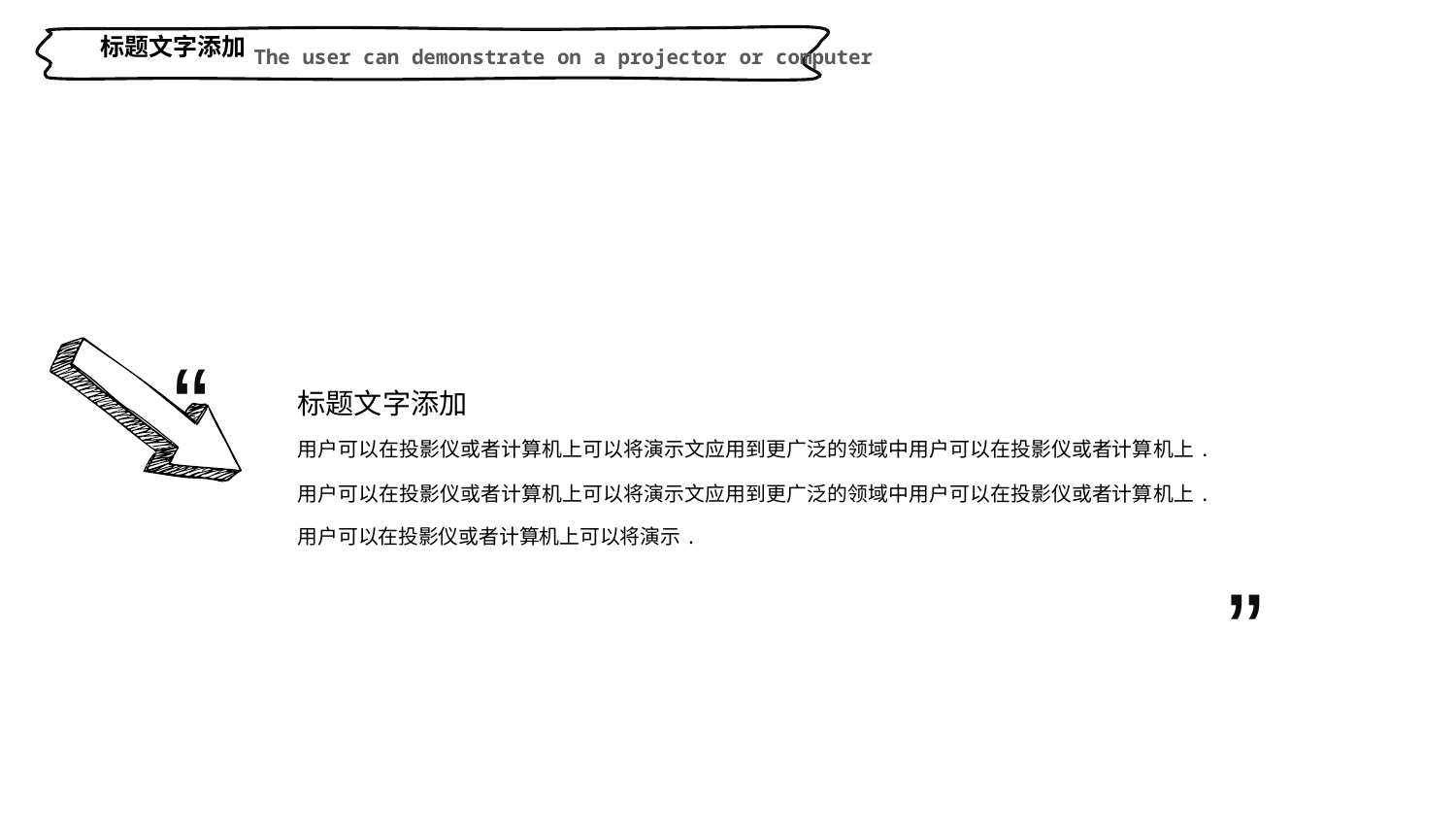

标题文字添加
The user can demonstrate on a projector or computer
“

标题文字添加
用户可以在投影仪或者计算机上可以将演示文应用到更广泛的领域中用户可以在投影仪或者计算机上.
用户可以在投影仪或者计算机上可以将演示文应用到更广泛的领域中用户可以在投影仪或者计算机上.
用户可以在投影仪或者计算机上可以将演示.
”